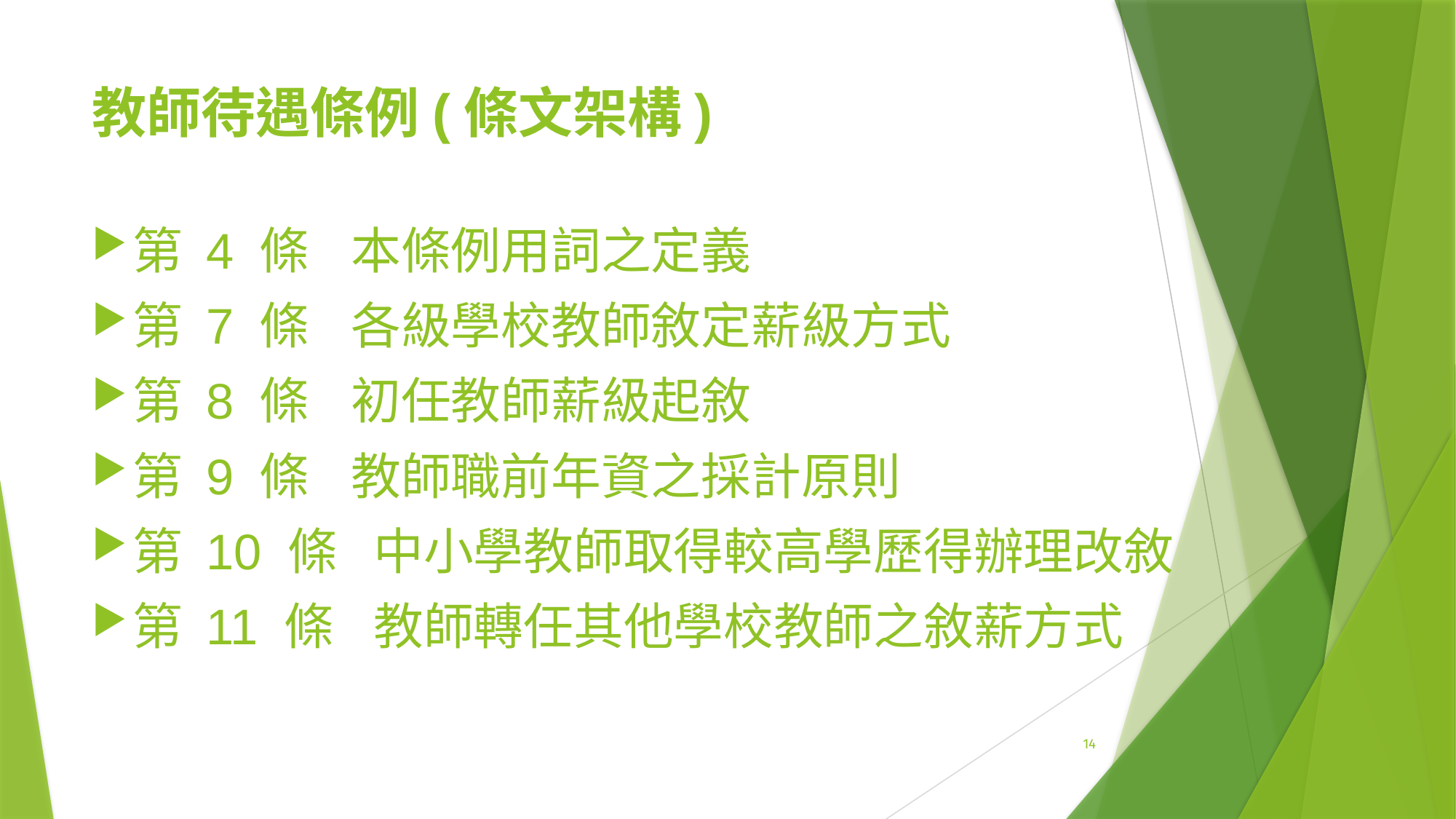

# 教師待遇條例(條文架構)
第 4 條 	本條例用詞之定義
第 7 條 	各級學校教師敘定薪級方式
第 8 條	初任教師薪級起敘
第 9 條  	教師職前年資之採計原則
第 10 條	  中小學教師取得較高學歷得辦理改敘
第 11 條	  教師轉任其他學校教師之敘薪方式

14